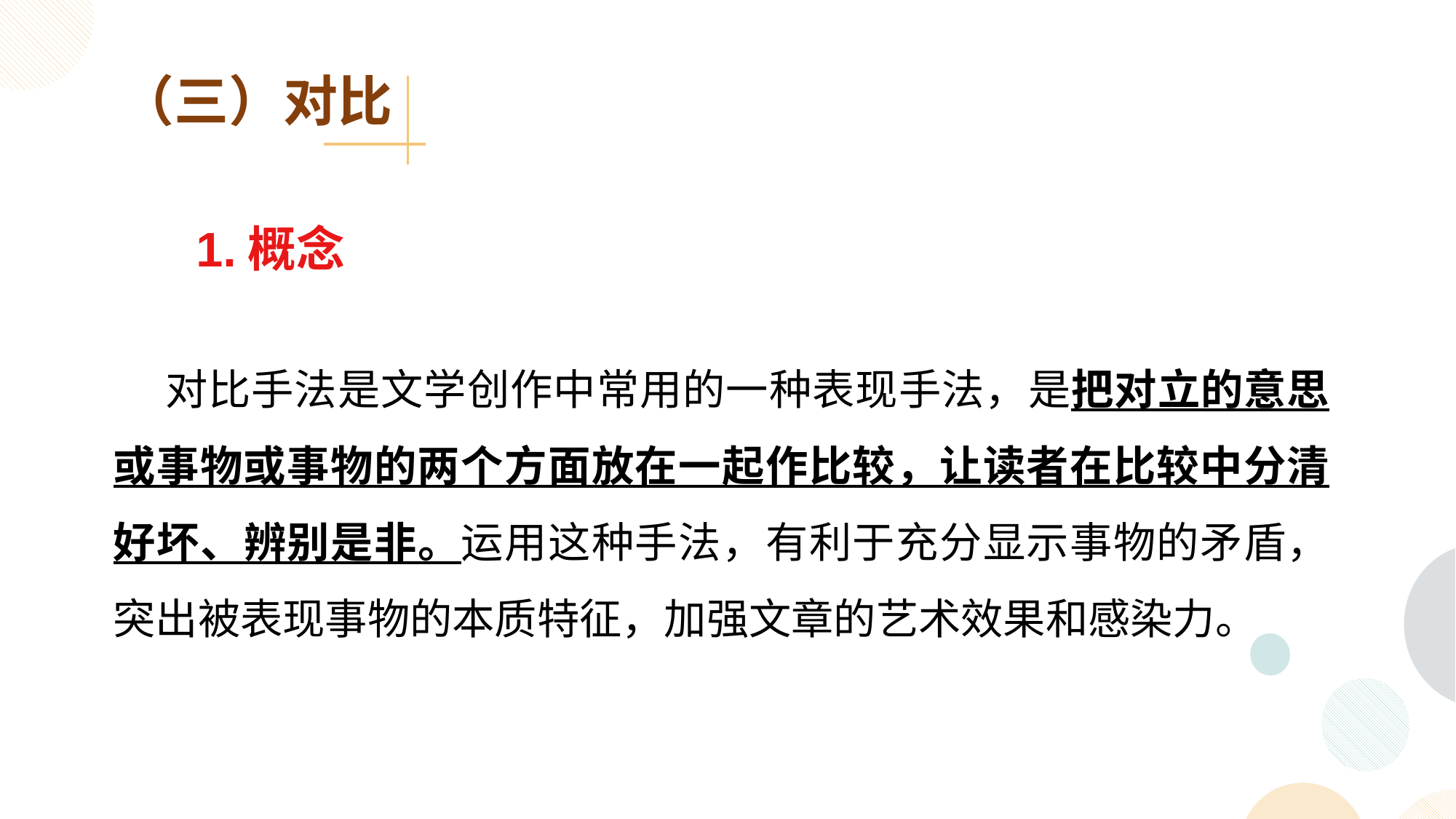

（三）对比
1.概念
    对比手法是文学创作中常用的一种表现手法，是把对立的意思或事物或事物的两个方面放在一起作比较，让读者在比较中分清好坏、辨别是非。运用这种手法，有利于充分显示事物的矛盾，突出被表现事物的本质特征，加强文章的艺术效果和感染力。